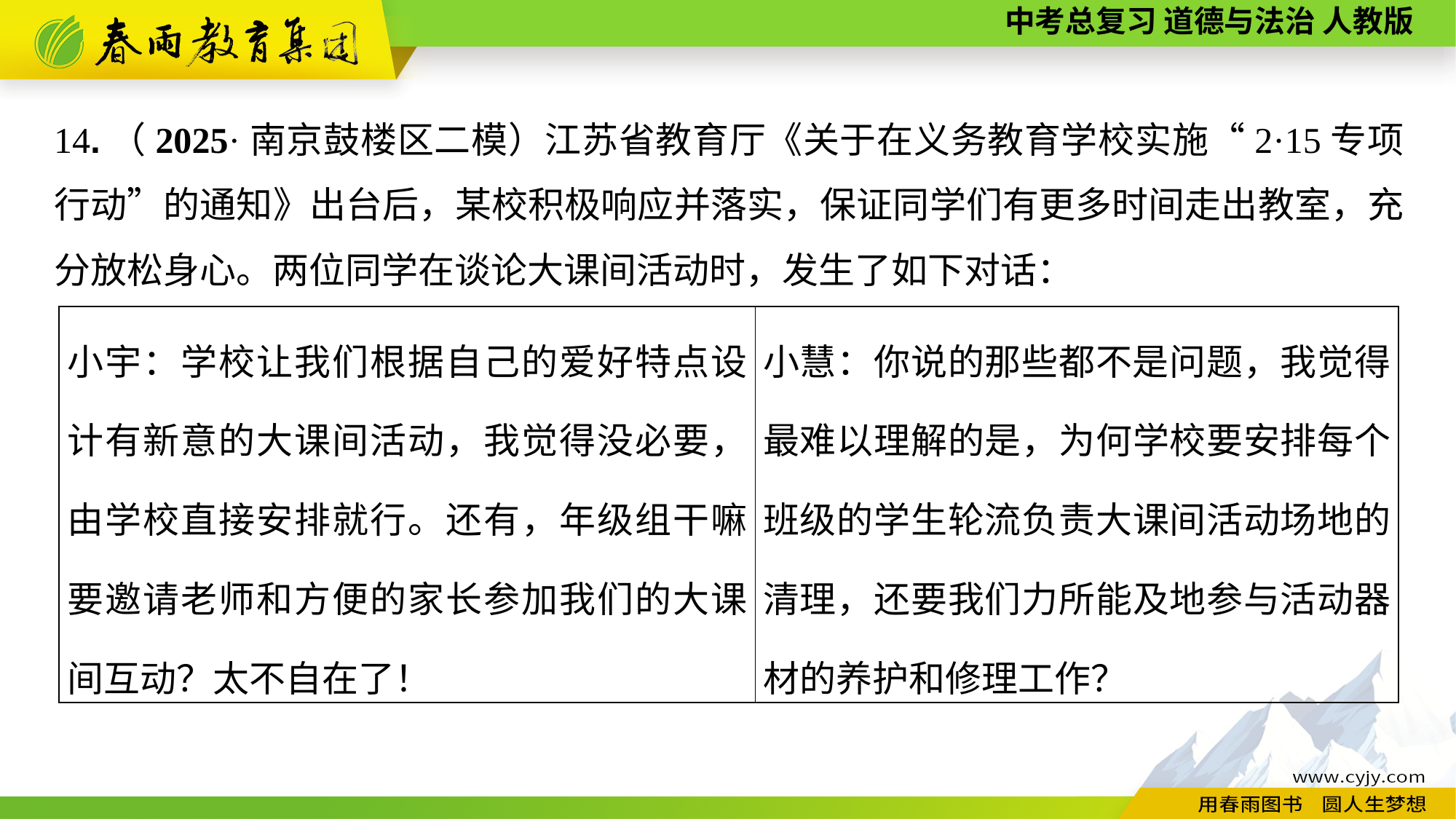

14.（2025·南京鼓楼区二模）江苏省教育厅《关于在义务教育学校实施“2·15专项行动”的通知》出台后，某校积极响应并落实，保证同学们有更多时间走出教室，充分放松身心。两位同学在谈论大课间活动时，发生了如下对话：
| 小宇：学校让我们根据自己的爱好特点设计有新意的大课间活动，我觉得没必要，由学校直接安排就行。还有，年级组干嘛要邀请老师和方便的家长参加我们的大课间互动？太不自在了！ | 小慧：你说的那些都不是问题，我觉得最难以理解的是，为何学校要安排每个班级的学生轮流负责大课间活动场地的清理，还要我们力所能及地参与活动器材的养护和修理工作？ |
| --- | --- |